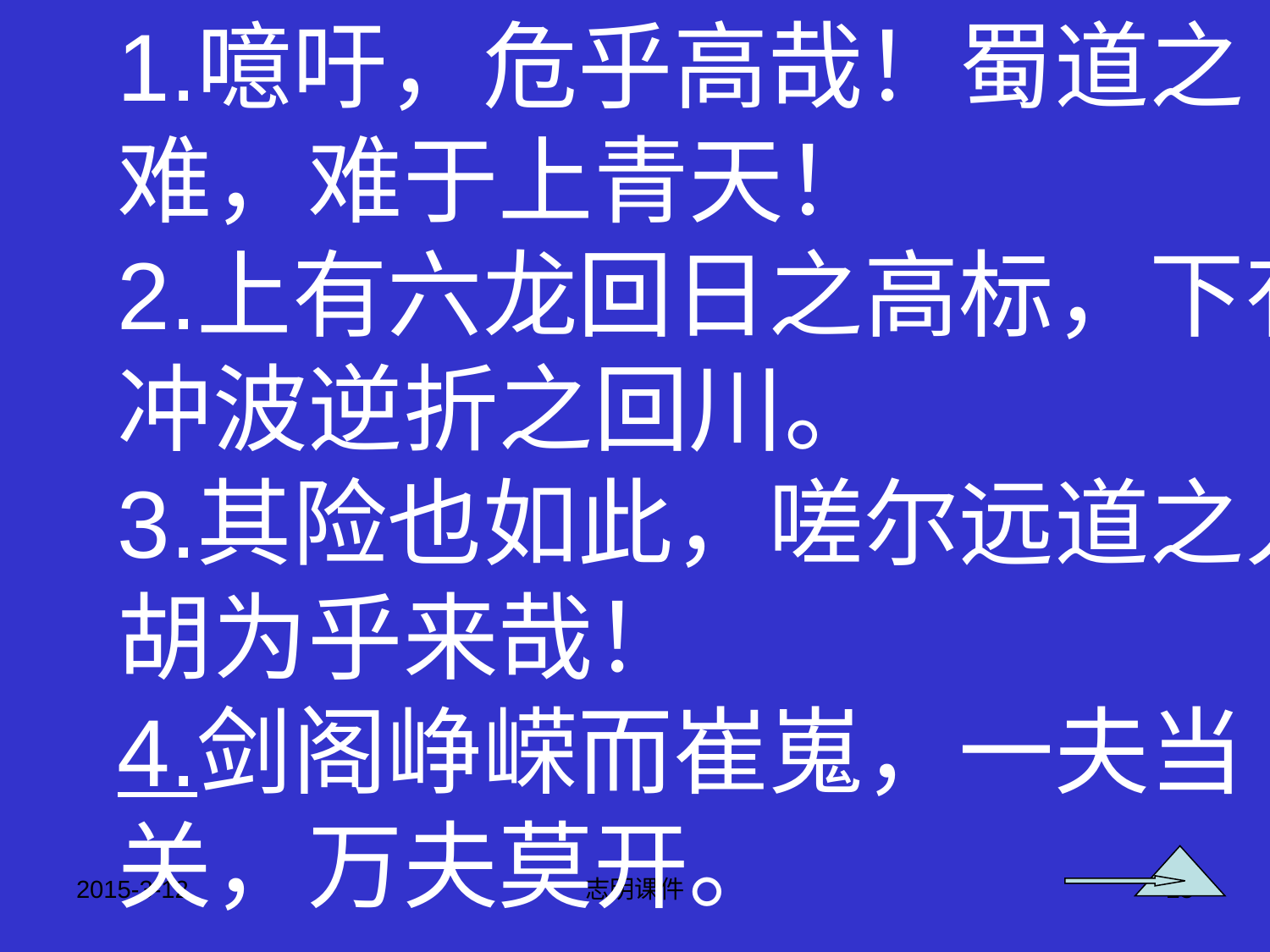

1.噫吁，危乎高哉！蜀道之难，难于上青天！
2.上有六龙回日之高标，下有冲波逆折之回川。
3.其险也如此，嗟尔远道之人胡为乎来哉！
4.剑阁峥嵘而崔嵬，一夫当关，万夫莫开。

2015-3-12
志明课件
23